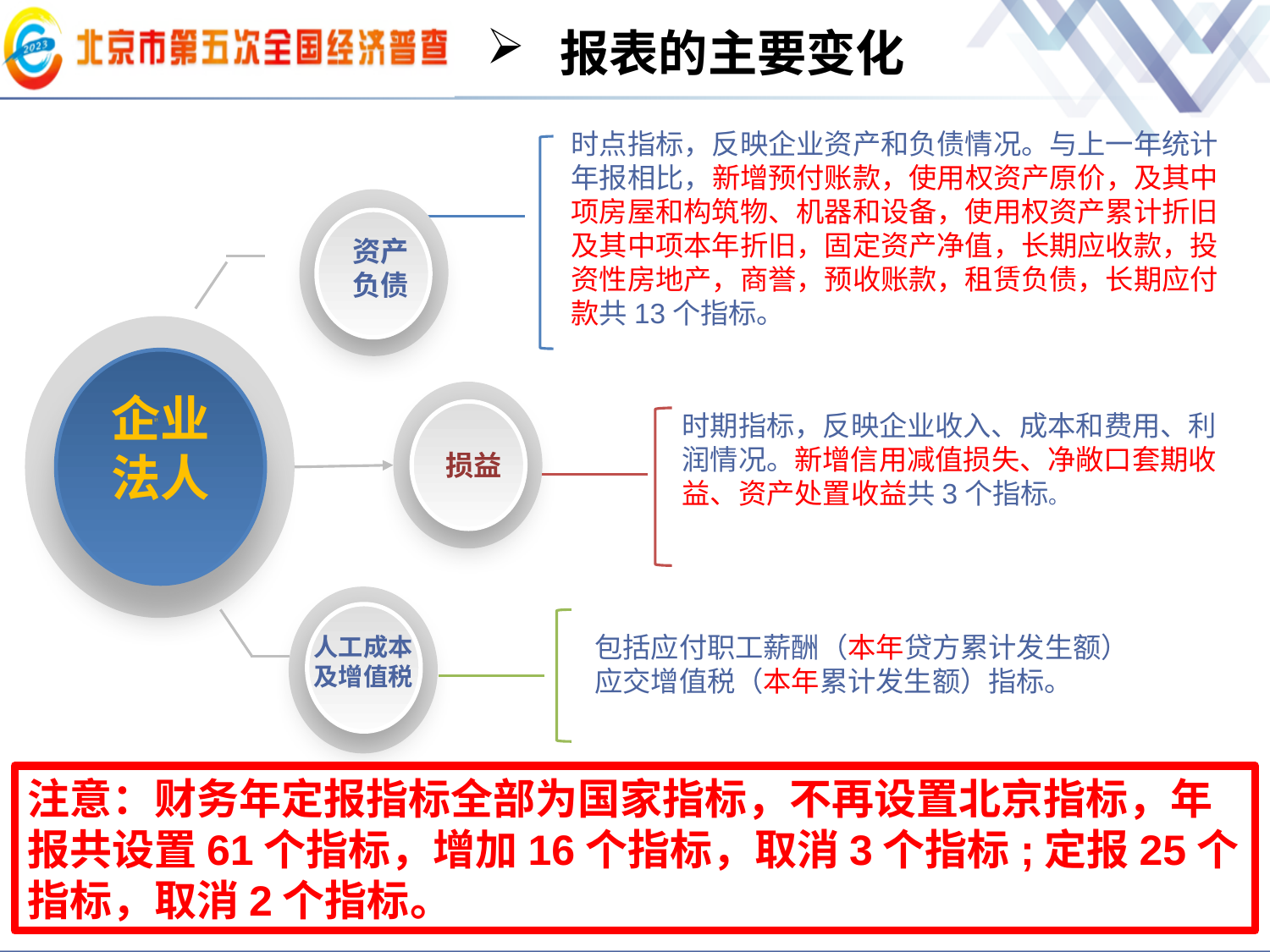

报表的主要变化
时点指标，反映企业资产和负债情况。与上一年统计年报相比，新增预付账款，使用权资产原价，及其中项房屋和构筑物、机器和设备，使用权资产累计折旧及其中项本年折旧，固定资产净值，长期应收款，投资性房地产，商誉，预收账款，租赁负债，长期应付款共13个指标。

资产
负债

企业
法人
企业
法人

损益

时期指标，反映企业收入、成本和费用、利润情况。新增信用减值损失、净敞口套期收益、资产处置收益共3个指标。

人工成本
及增值税

包括应付职工薪酬（本年贷方累计发生额）
应交增值税（本年累计发生额）指标。
注意：财务年定报指标全部为国家指标，不再设置北京指标，年报共设置61个指标，增加16个指标，取消3个指标;定报25个指标，取消2个指标。